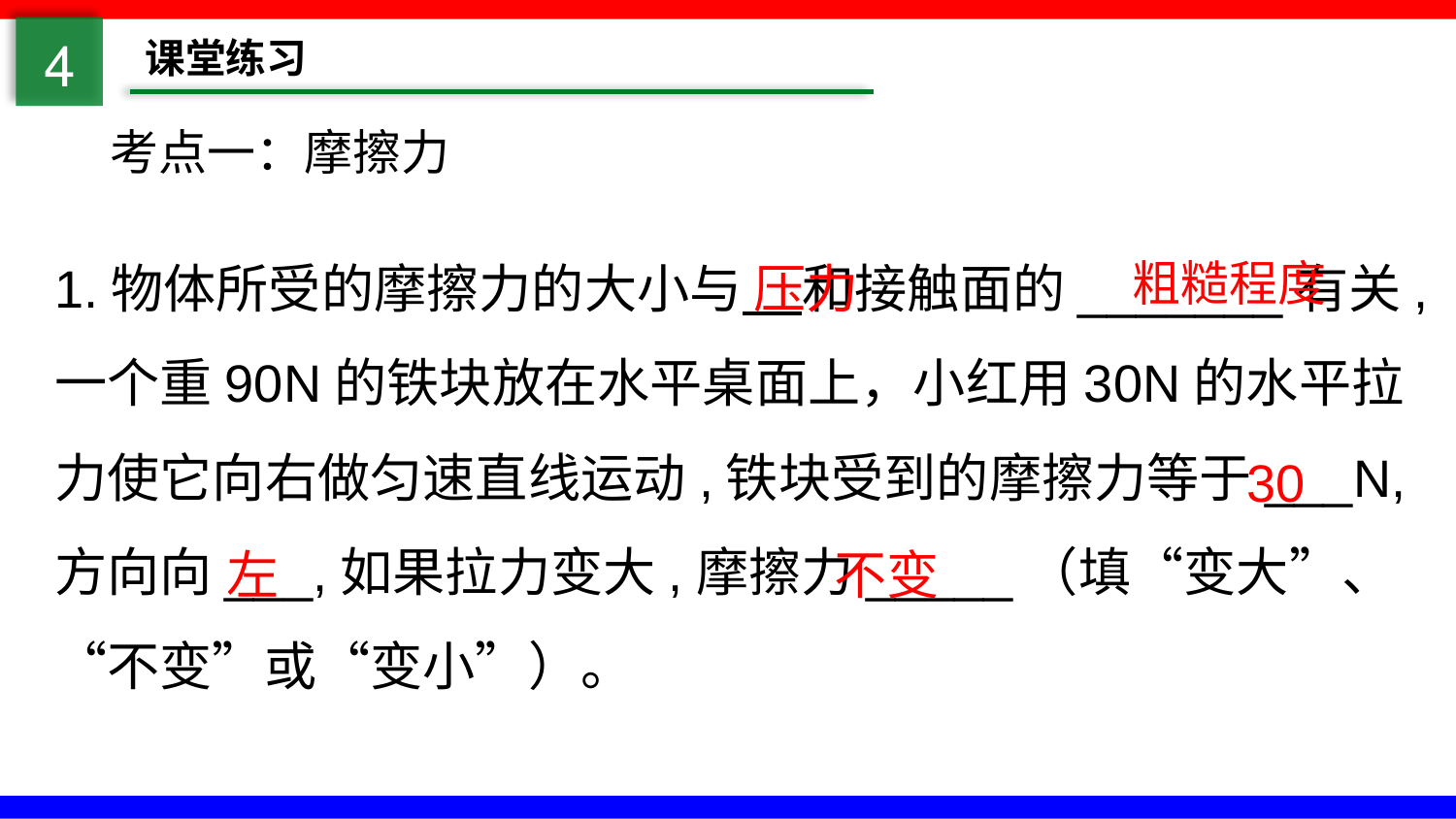

4
课堂练习
考点一：摩擦力
1.物体所受的摩擦力的大小与     和接触面的_______有关,一个重90N的铁块放在水平桌面上，小红用30N的水平拉力使它向右做匀速直线运动,铁块受到的摩擦力等于___N,方向向___,如果拉力变大,摩擦力_____（填“变大”、“不变”或“变小”）。
压力
粗糙程度
30
左
不变